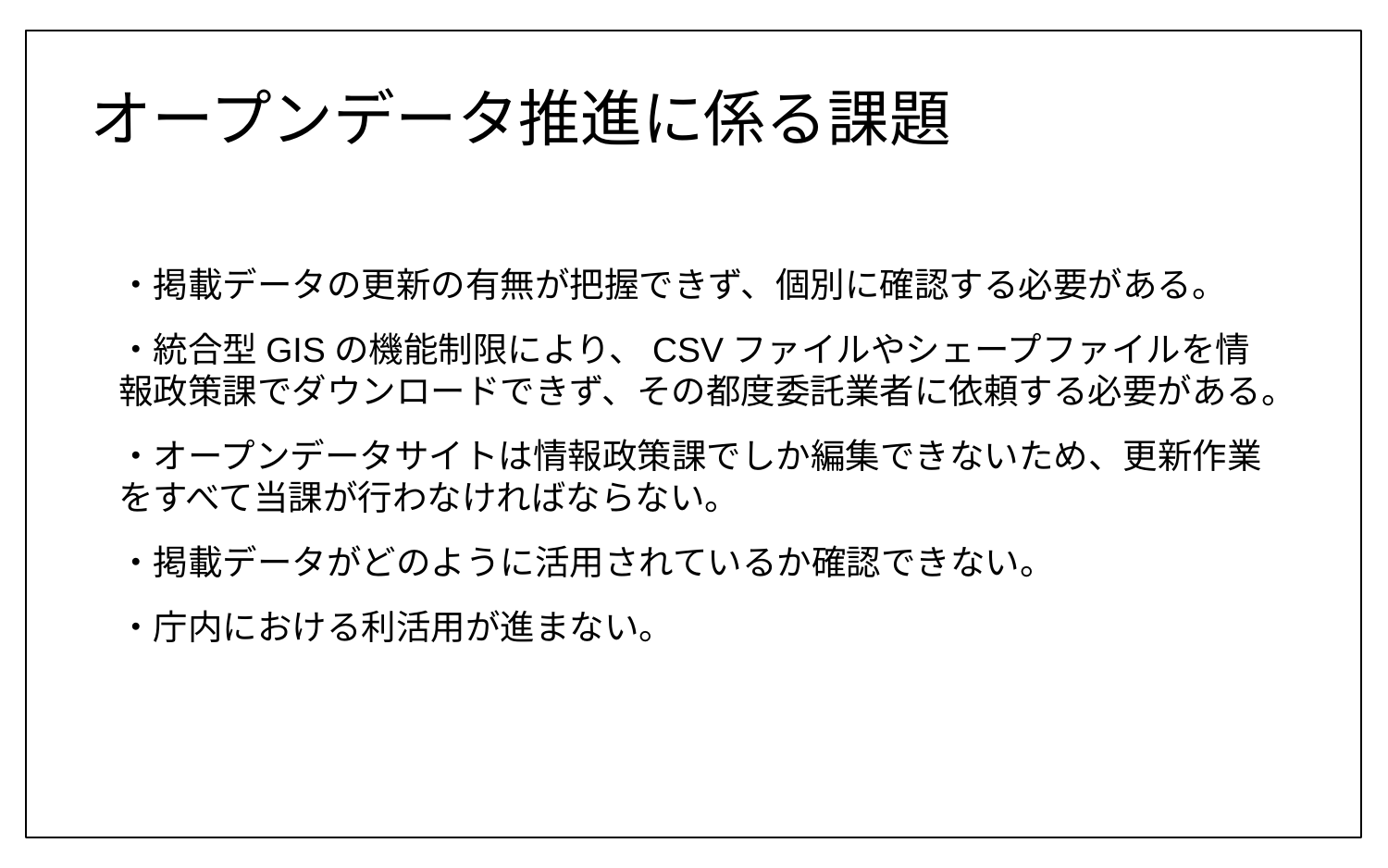

# オープンデータ推進に係る課題

・掲載データの更新の有無が把握できず、個別に確認する必要がある。

・統合型GISの機能制限により、CSVファイルやシェープファイルを情報政策課でダウンロードできず、その都度委託業者に依頼する必要がある。

・オープンデータサイトは情報政策課でしか編集できないため、更新作業をすべて当課が行わなければならない。

・掲載データがどのように活用されているか確認できない。

・庁内における利活用が進まない。

8